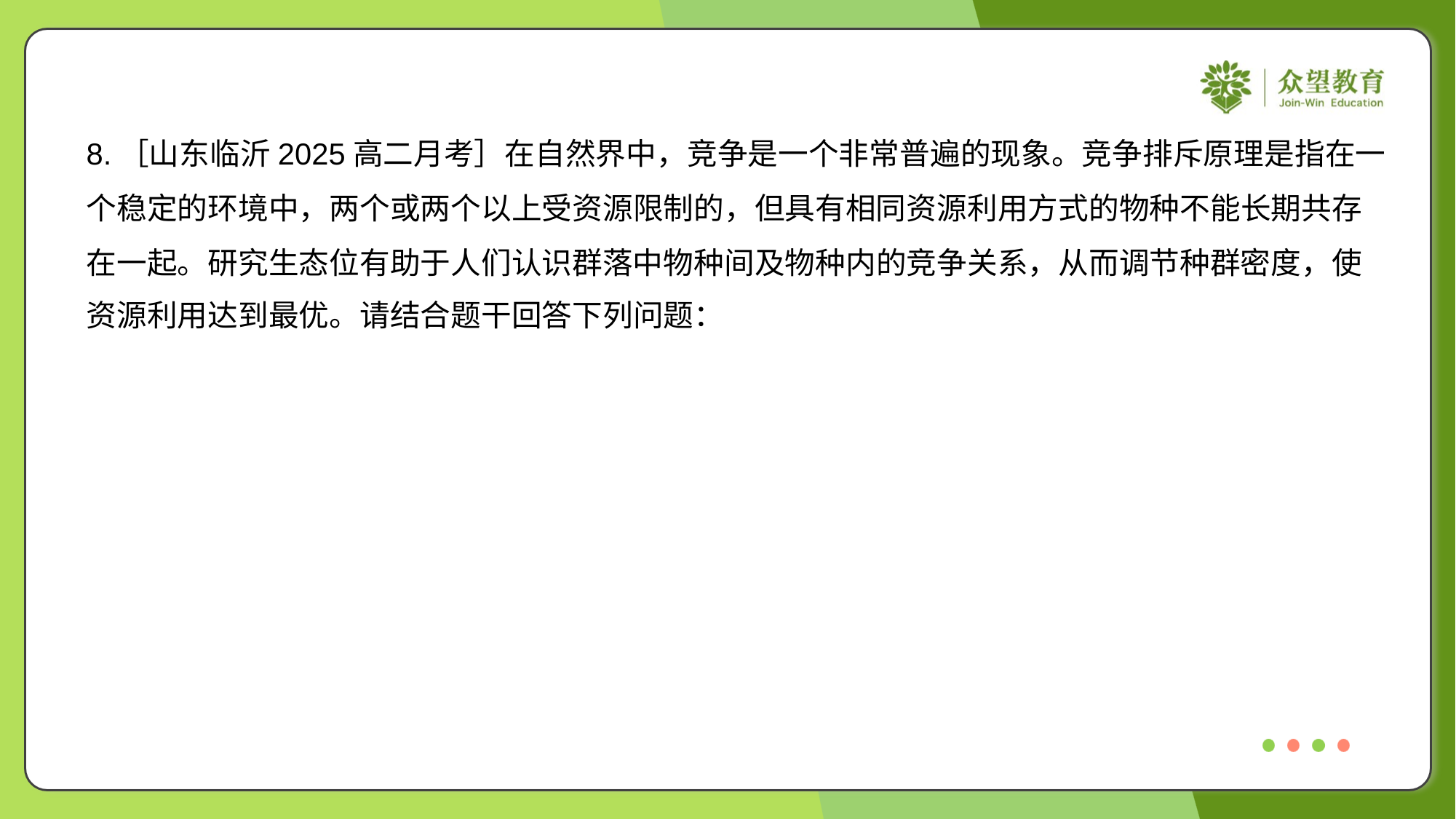

8.［山东临沂2025高二月考］在自然界中，竞争是一个非常普遍的现象。竞争排斥原理是指在一
个稳定的环境中，两个或两个以上受资源限制的，但具有相同资源利用方式的物种不能长期共存
在一起。研究生态位有助于人们认识群落中物种间及物种内的竞争关系，从而调节种群密度，使
资源利用达到最优。请结合题干回答下列问题：